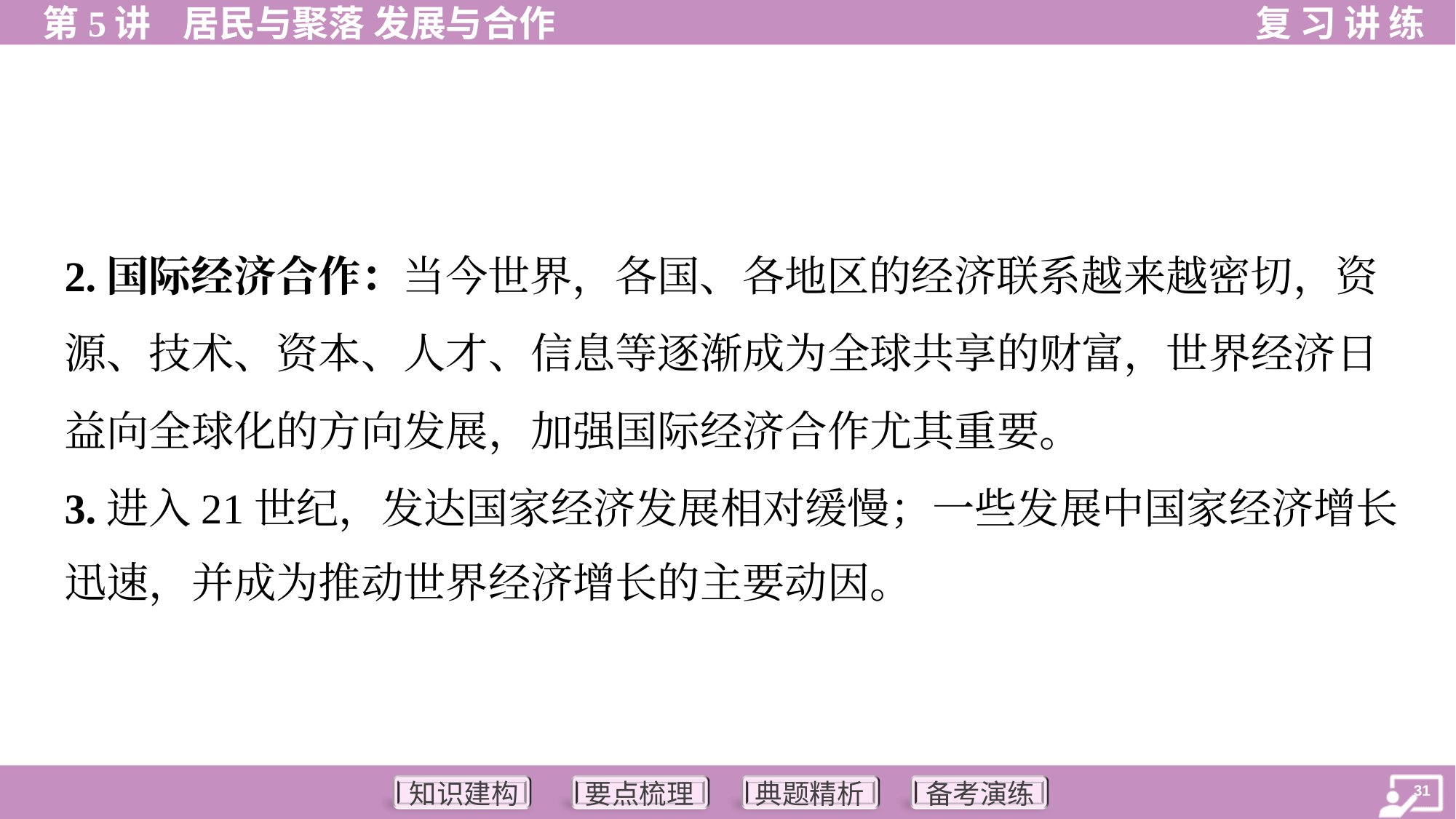

2.国际经济合作：当今世界，各国、各地区的经济联系越来越密切，资
源、技术、资本、人才、信息等逐渐成为全球共享的财富，世界经济日
益向全球化的方向发展，加强国际经济合作尤其重要。
3.进入21世纪，发达国家经济发展相对缓慢；一些发展中国家经济增长
迅速，并成为推动世界经济增长的主要动因。